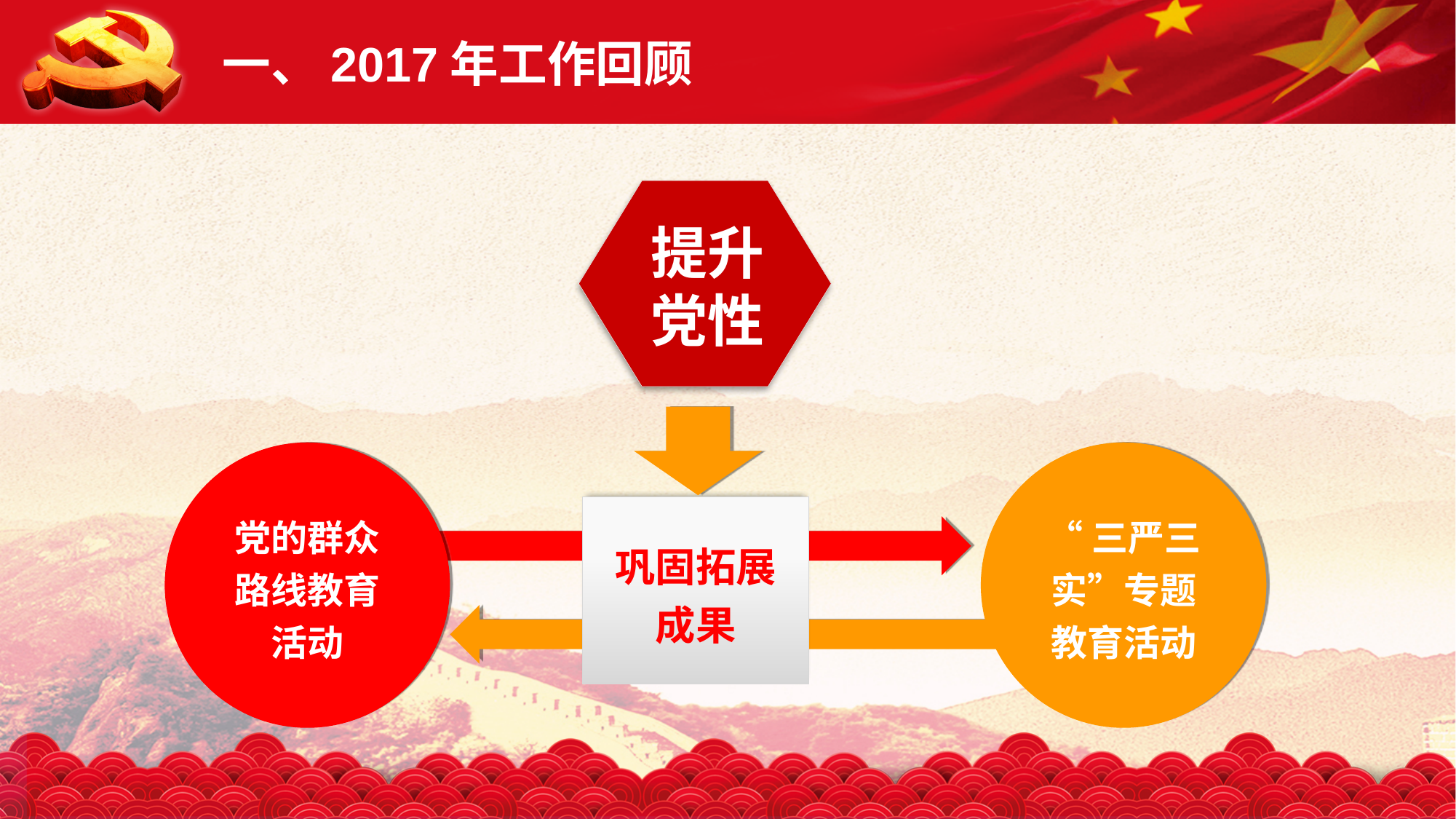

一、2017年工作回顾

提升
党性

党的群众路线教育活动
“三严三实”专题教育活动
巩固拓展
成果